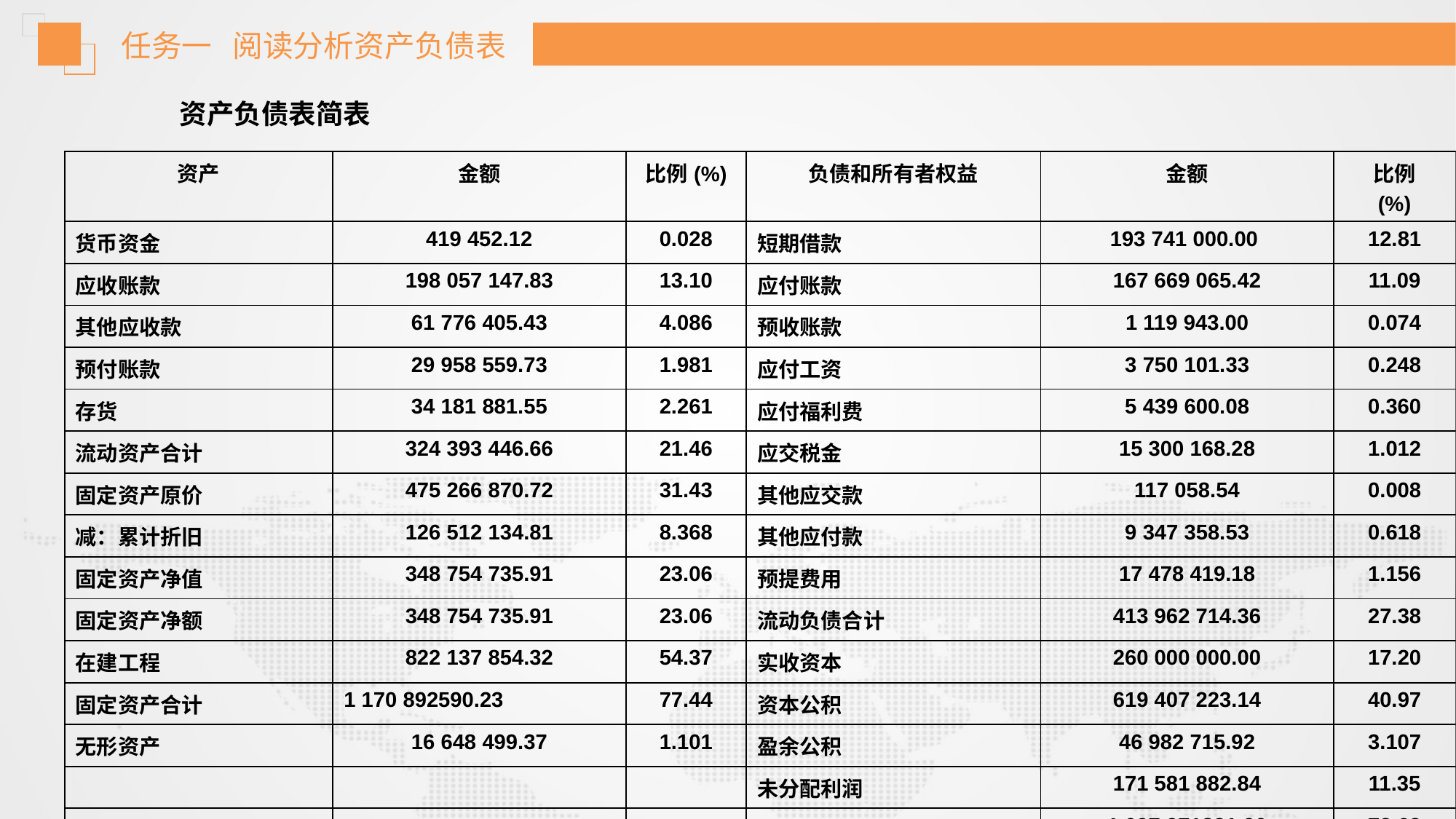

任务一   阅读分析资产负债表

资产负债表简表
| 资产 | 金额 | 比例(%) | 负债和所有者权益 | 金额 | 比例 (%) |
| --- | --- | --- | --- | --- | --- |
| 货币资金 | 419 452.12 | 0.028 | 短期借款 | 193 741 000.00 | 12.81 |
| 应收账款 | 198 057 147.83 | 13.10 | 应付账款 | 167 669 065.42 | 11.09 |
| 其他应收款 | 61 776 405.43 | 4.086 | 预收账款 | 1 119 943.00 | 0.074 |
| 预付账款 | 29 958 559.73 | 1.981 | 应付工资 | 3 750 101.33 | 0.248 |
| 存货 | 34 181 881.55 | 2.261 | 应付福利费 | 5 439 600.08 | 0.360 |
| 流动资产合计 | 324 393 446.66 | 21.46 | 应交税金 | 15 300 168.28 | 1.012 |
| 固定资产原价 | 475 266 870.72 | 31.43 | 其他应交款 | 117 058.54 | 0.008 |
| 减：累计折旧 | 126 512 134.81 | 8.368 | 其他应付款 | 9 347 358.53 | 0.618 |
| 固定资产净值 | 348 754 735.91 | 23.06 | 预提费用 | 17 478 419.18 | 1.156 |
| 固定资产净额 | 348 754 735.91 | 23.06 | 流动负债合计 | 413 962 714.36 | 27.38 |
| 在建工程 | 822 137 854.32 | 54.37 | 实收资本 | 260 000 000.00 | 17.20 |
| 固定资产合计 | 1 170 892590.23 | 77.44 | 资本公积 | 619 407 223.14 | 40.97 |
| 无形资产 | 16 648 499.37 | 1.101 | 盈余公积 | 46 982 715.92 | 3.107 |
|  |  |  | 未分配利润 | 171 581 882.84 | 11.35 |
|  |  |  | 所有者权益合计 | 1 097 971821.90 | 72.62 |
| 总计 | 1 511 934536.26 | 100 | 总计 | 1 511 934536.26 | 100 |